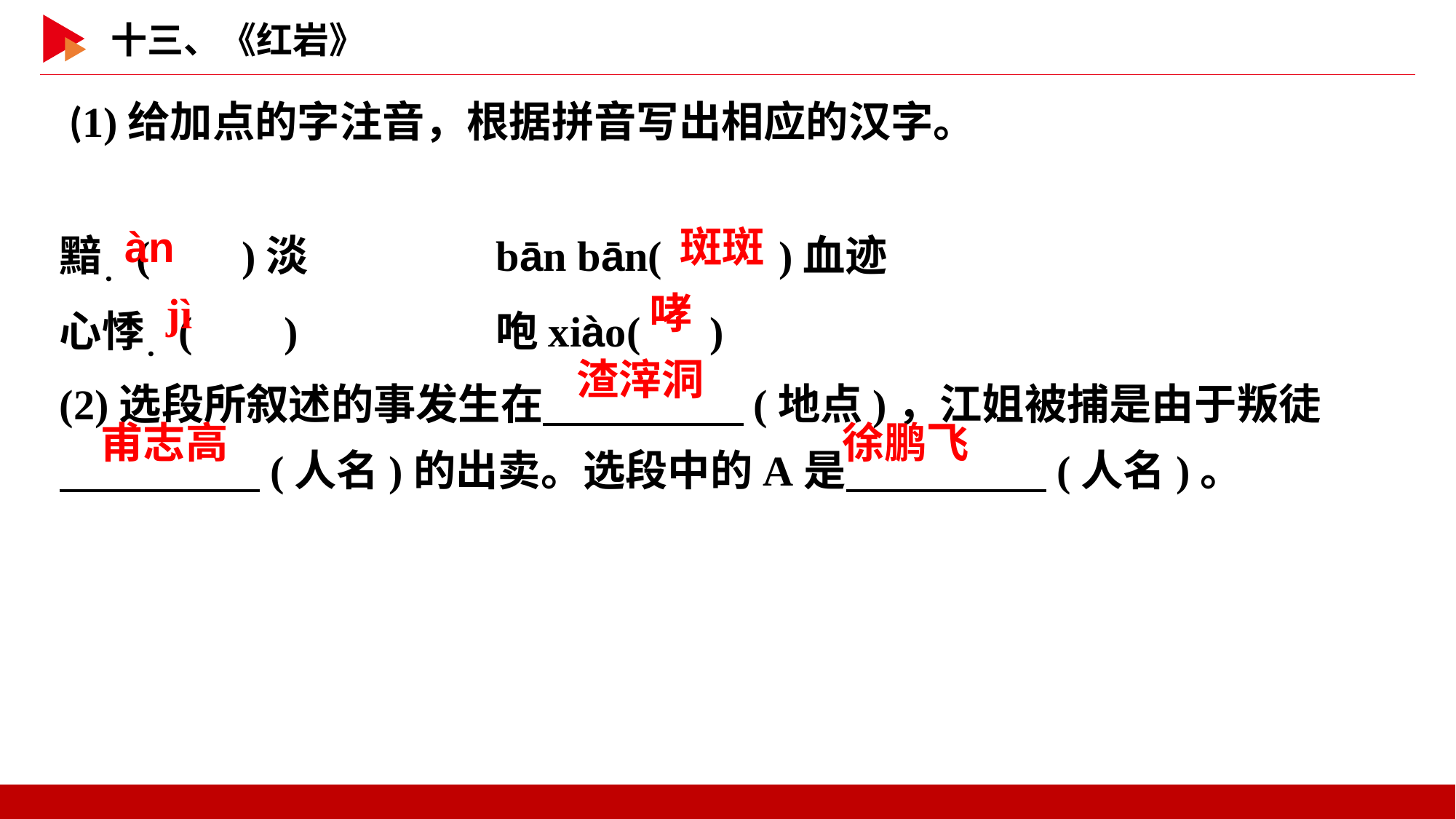

(1)给加点的字注音，根据拼音写出相应的汉字。

黯．(        )淡　　　	bān bān(          )血迹
心悸．(        )		咆xiào(      )
(2)选段所叙述的事发生在　            　(地点)，江姐被捕是由于叛徒
　            　(人名)的出卖。选段中的A是　            　(人名)。
 斑斑
 àn
 哮
 jì
渣滓洞
甫志高
徐鹏飞